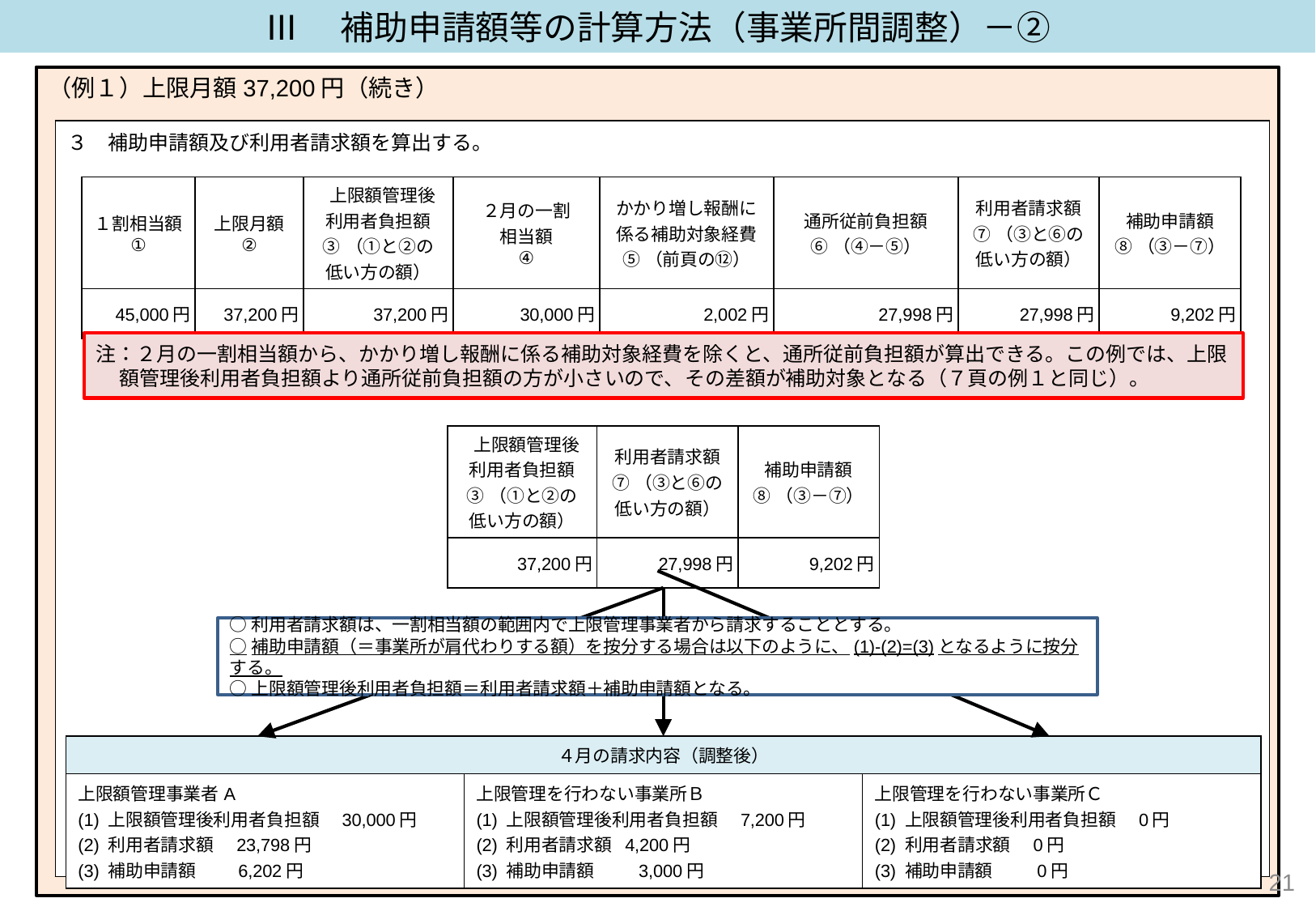

Ⅲ　補助申請額等の計算方法（事業所間調整）－②
（例１）上限月額37,200円（続き）

| ３　補助申請額及び利用者請求額を算出する。 |
| --- |
| ① 通所支援報酬 ④ かかり増し報酬 | ② 代替的支援報酬 ④ かかり増し報酬 |
| --- | --- |
| ① 通所支援報酬 ③ 従前報酬 | ② 代替的支援報酬 ③ 従前報酬 |

| １割相当額 ① | 上限月額 ② | 上限額管理後 利用者負担額 ③（①と②の 低い方の額） | ２月の一割 相当額 ④ | かかり増し報酬に 係る補助対象経費 ⑤（前頁の⑫） | 通所従前負担額 ⑥（④－⑤） | 利用者請求額 ⑦（③と⑥の 低い方の額） | 補助申請額 ⑧（③－⑦） |
| --- | --- | --- | --- | --- | --- | --- | --- |
| 45,000円 | 37,200円 | 37,200円 | 30,000円 | 2,002円 | 27,998円 | 27,998円 | 9,202円 |
１割
相当額

注：２月の一割相当額から、かかり増し報酬に係る補助対象経費を除くと、通所従前負担額が算出できる。この例では、上限額管理後利用者負担額より通所従前負担額の方が小さいので、その差額が補助対象となる（７頁の例１と同じ）。
| 上限額管理後 利用者負担額 ③（①と②の 低い方の額） | 利用者請求額 ⑦（③と⑥の 低い方の額） | 補助申請額 ⑧（③－⑦） |
| --- | --- | --- |
| 37,200円 | 27,998円 | 9,202円 |
○利用者請求額は、一割相当額の範囲内で上限管理事業者から請求することとする。
○補助申請額（＝事業所が肩代わりする額）を按分する場合は以下のように、(1)-(2)=(3)となるように按分する。
○上限額管理後利用者負担額＝利用者請求額＋補助申請額となる。
| ４月の請求内容（調整後） |  |  |
| --- | --- | --- |
| 上限額管理事業者A (1) 上限額管理後利用者負担額　30,000円 (2) 利用者請求額　23,798円 (3) 補助申請額　 6,202円 | 上限管理を行わない事業所Ｂ (1) 上限額管理後利用者負担額　7,200円 (2) 利用者請求額 4,200円 (3) 補助申請額　　 3,000円 | 上限管理を行わない事業所Ｃ (1) 上限額管理後利用者負担額　0円 (2) 利用者請求額　0円 (3) 補助申請額　　 0円 |

21